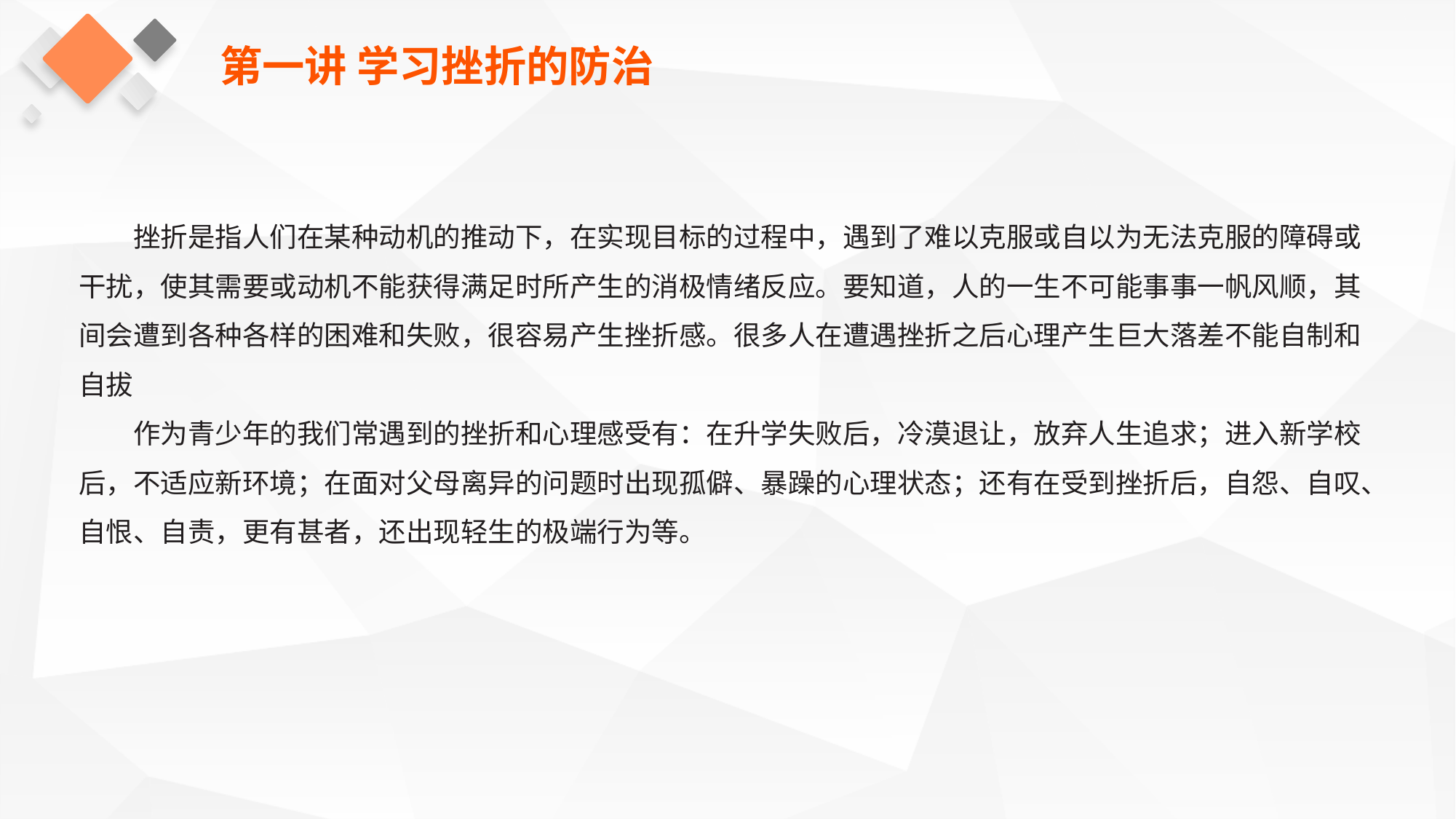

第一讲 学习挫折的防治

挫折是指人们在某种动机的推动下，在实现目标的过程中，遇到了难以克服或自以为无法克服的障碍或干扰，使其需要或动机不能获得满足时所产生的消极情绪反应。要知道，人的一生不可能事事一帆风顺，其间会遭到各种各样的困难和失败，很容易产生挫折感。很多人在遭遇挫折之后心理产生巨大落差不能自制和自拔
作为青少年的我们常遇到的挫折和心理感受有：在升学失败后，冷漠退让，放弃人生追求；进入新学校后，不适应新环境；在面对父母离异的问题时出现孤僻、暴躁的心理状态；还有在受到挫折后，自怨、自叹、自恨、自责，更有甚者，还出现轻生的极端行为等。